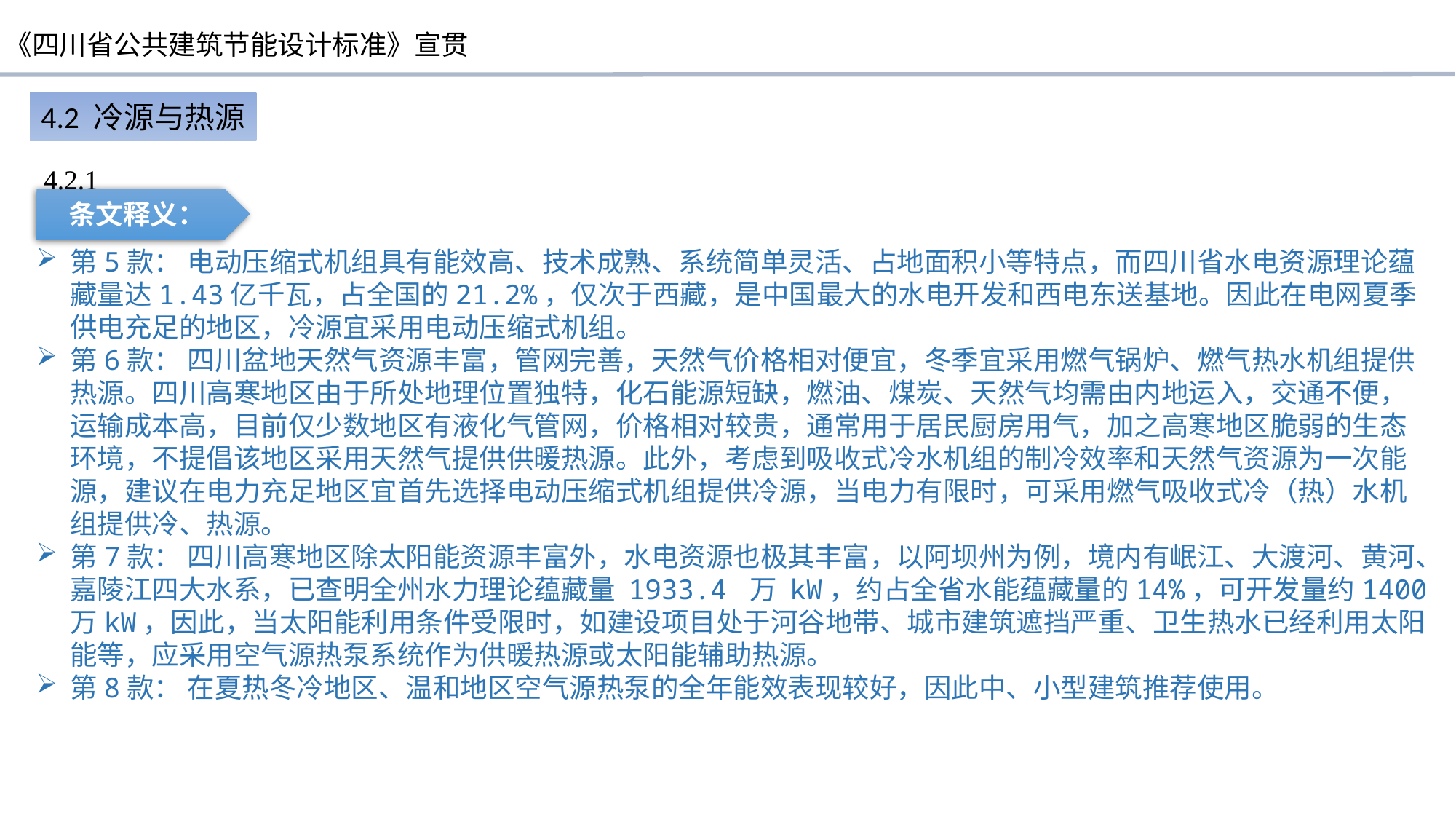

4.2 冷源与热源
4.2.1
条文释义：
第5款： 电动压缩式机组具有能效高、技术成熟、系统简单灵活、占地面积小等特点，而四川省水电资源理论蕴藏量达1.43亿千瓦，占全国的21.2%，仅次于西藏，是中国最大的水电开发和西电东送基地。因此在电网夏季供电充足的地区，冷源宜采用电动压缩式机组。
第6款： 四川盆地天然气资源丰富，管网完善，天然气价格相对便宜，冬季宜采用燃气锅炉、燃气热水机组提供热源。四川高寒地区由于所处地理位置独特，化石能源短缺，燃油、煤炭、天然气均需由内地运入，交通不便，运输成本高，目前仅少数地区有液化气管网，价格相对较贵，通常用于居民厨房用气，加之高寒地区脆弱的生态环境，不提倡该地区采用天然气提供供暖热源。此外，考虑到吸收式冷水机组的制冷效率和天然气资源为一次能源，建议在电力充足地区宜首先选择电动压缩式机组提供冷源，当电力有限时，可采用燃气吸收式冷（热）水机组提供冷、热源。
第7款： 四川高寒地区除太阳能资源丰富外，水电资源也极其丰富，以阿坝州为例，境内有岷江、大渡河、黄河、嘉陵江四大水系，已查明全州水力理论蕴藏量 1933.4 万 kW，约占全省水能蕴藏量的14%，可开发量约1400万kW，因此，当太阳能利用条件受限时，如建设项目处于河谷地带、城市建筑遮挡严重、卫生热水已经利用太阳能等，应采用空气源热泵系统作为供暖热源或太阳能辅助热源。
第8款： 在夏热冬冷地区、温和地区空气源热泵的全年能效表现较好，因此中、小型建筑推荐使用。